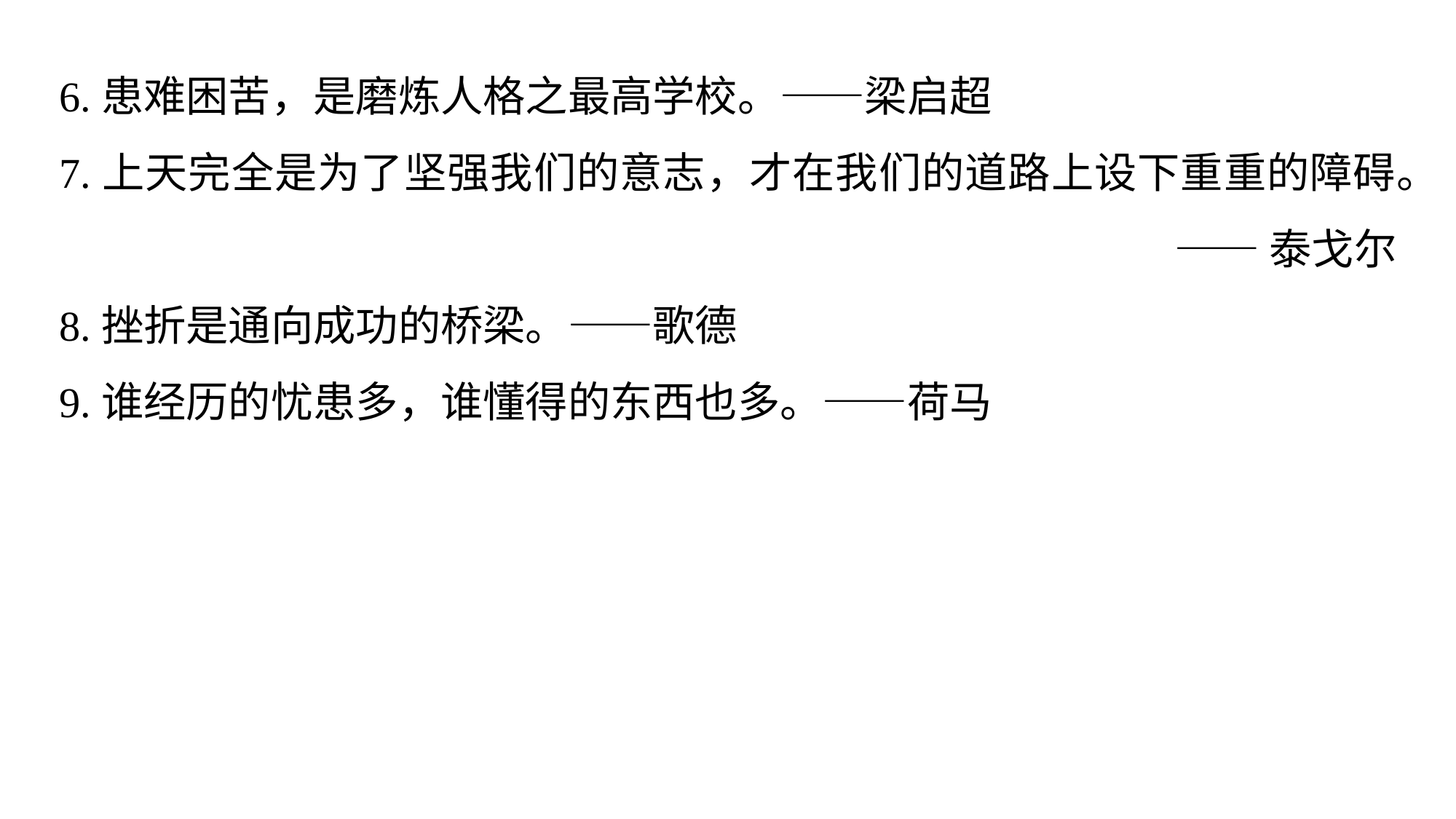

6.患难困苦，是磨炼人格之最高学校。——梁启超
7.上天完全是为了坚强我们的意志，才在我们的道路上设下重重的障碍。
——泰戈尔
8.挫折是通向成功的桥梁。——歌德
9.谁经历的忧患多，谁懂得的东西也多。——荷马